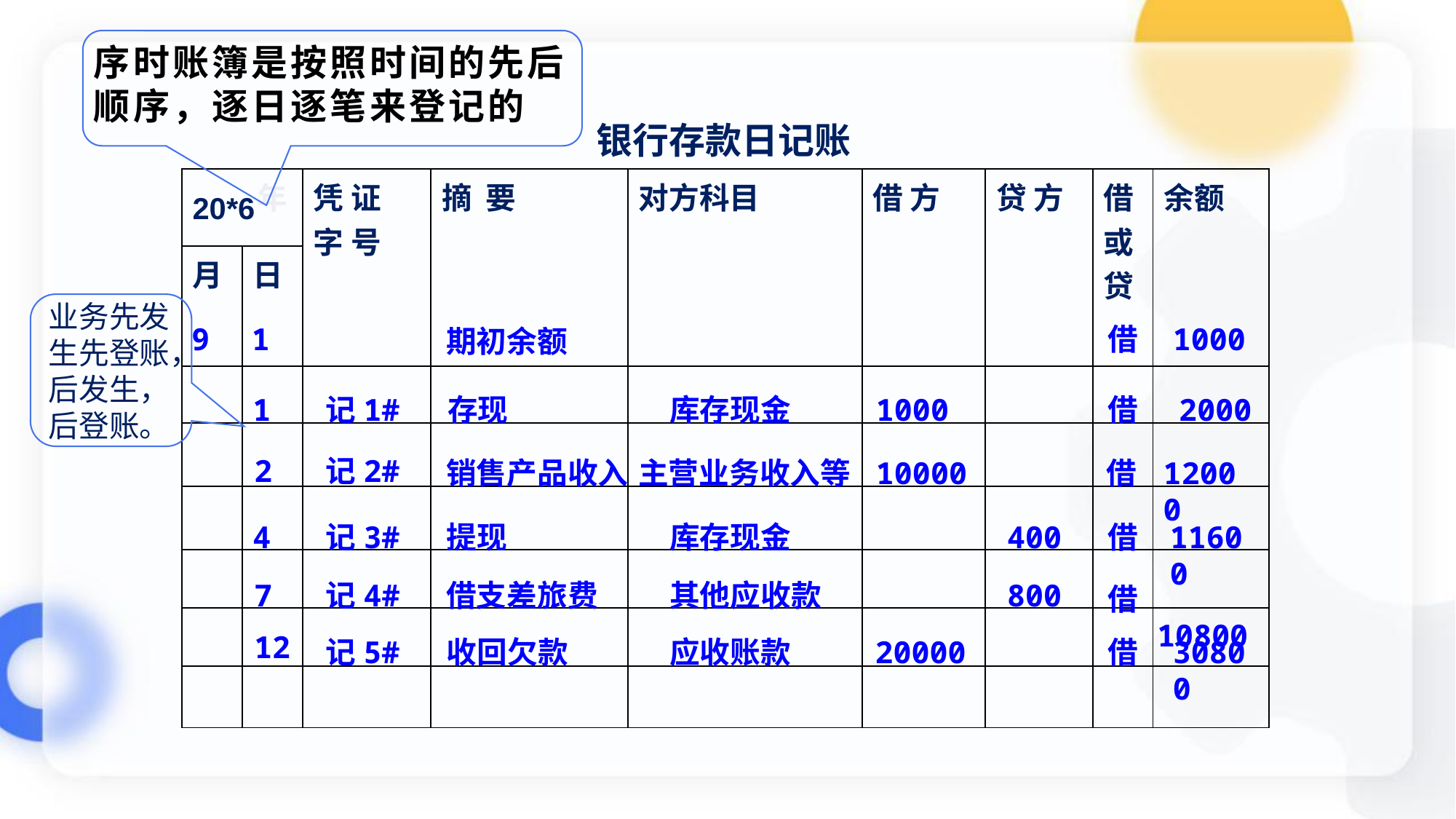

# 序时账簿是按照时间的先后顺序，逐日逐笔来登记的
银行存款日记账

| 年 |  | 凭 证 字 号 | 摘 要 | 对方科目 | 借 方 | 贷 方 | 借或贷 | 余额 |
| --- | --- | --- | --- | --- | --- | --- | --- | --- |
| 月 | 日 |  |  |  |  |  |  |  |
|  |  |  |  |  |  |  |  |  |
|  |  |  |  |  |  |  |  |  |
|  |  |  |  |  |  |  |  |  |
|  |  |  |  |  |  |  |  |  |
|  |  |  |  |  |  |  |  |  |
|  |  |  |  |  |  |  |  |  |
20*6
业务先发生先登账，后发生，后登账。
9
1
借
1000
期初余额
存现
1000
1
记1#
借
库存现金
2000
2
记2#
销售产品收入
主营业务收入等
10000
借
12000
借
11600
4
记3#
提现
库存现金
400
其他应收款
7
记4#
借支差旅费
800
借
 10800
12
借
 20000
记5#
收回欠款
应收账款
30800